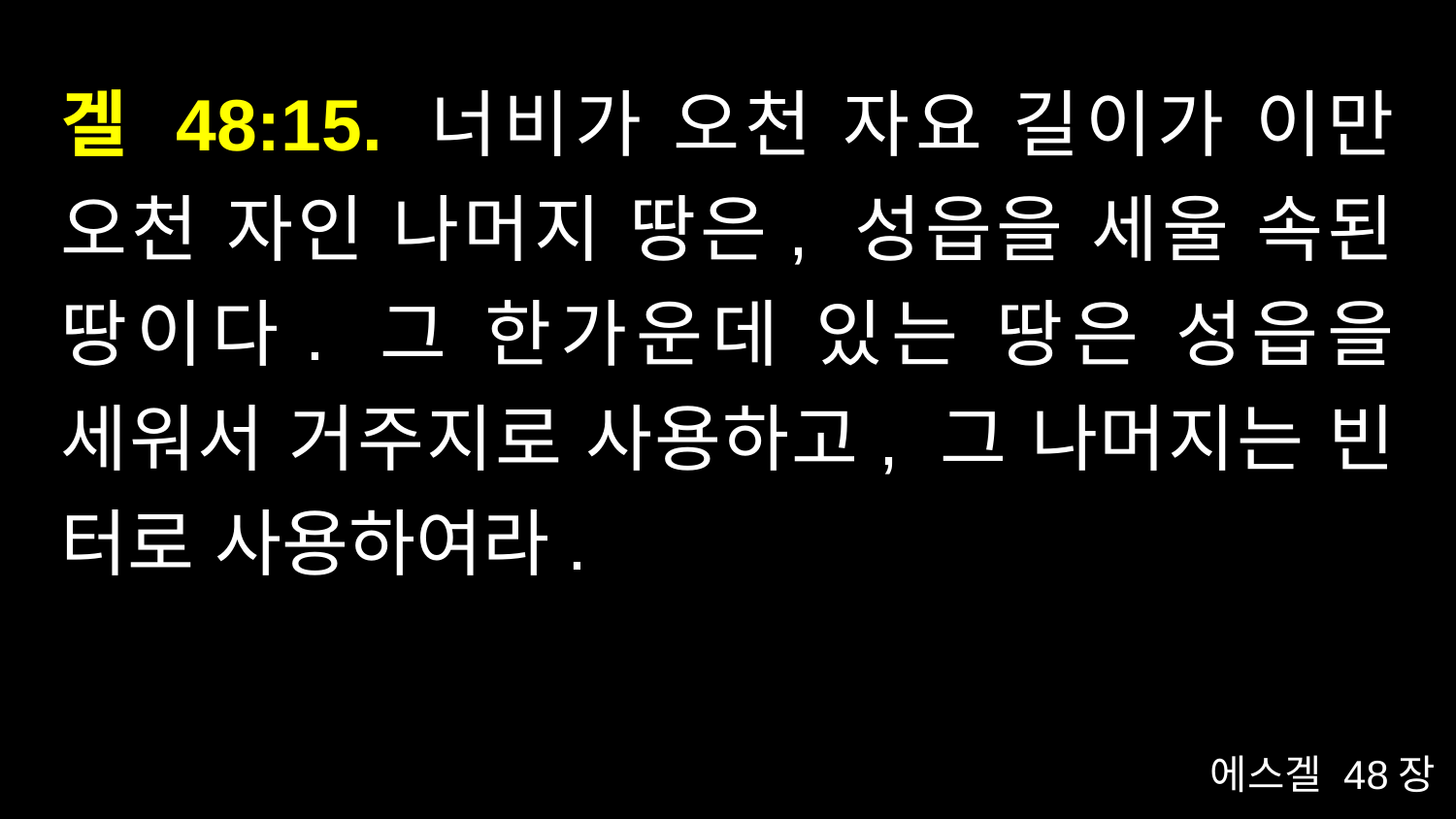

# 겔 48:15. 너비가 오천 자요 길이가 이만 오천 자인 나머지 땅은, 성읍을 세울 속된 땅이다. 그 한가운데 있는 땅은 성읍을 세워서 거주지로 사용하고, 그 나머지는 빈 터로 사용하여라.
에스겔 48장